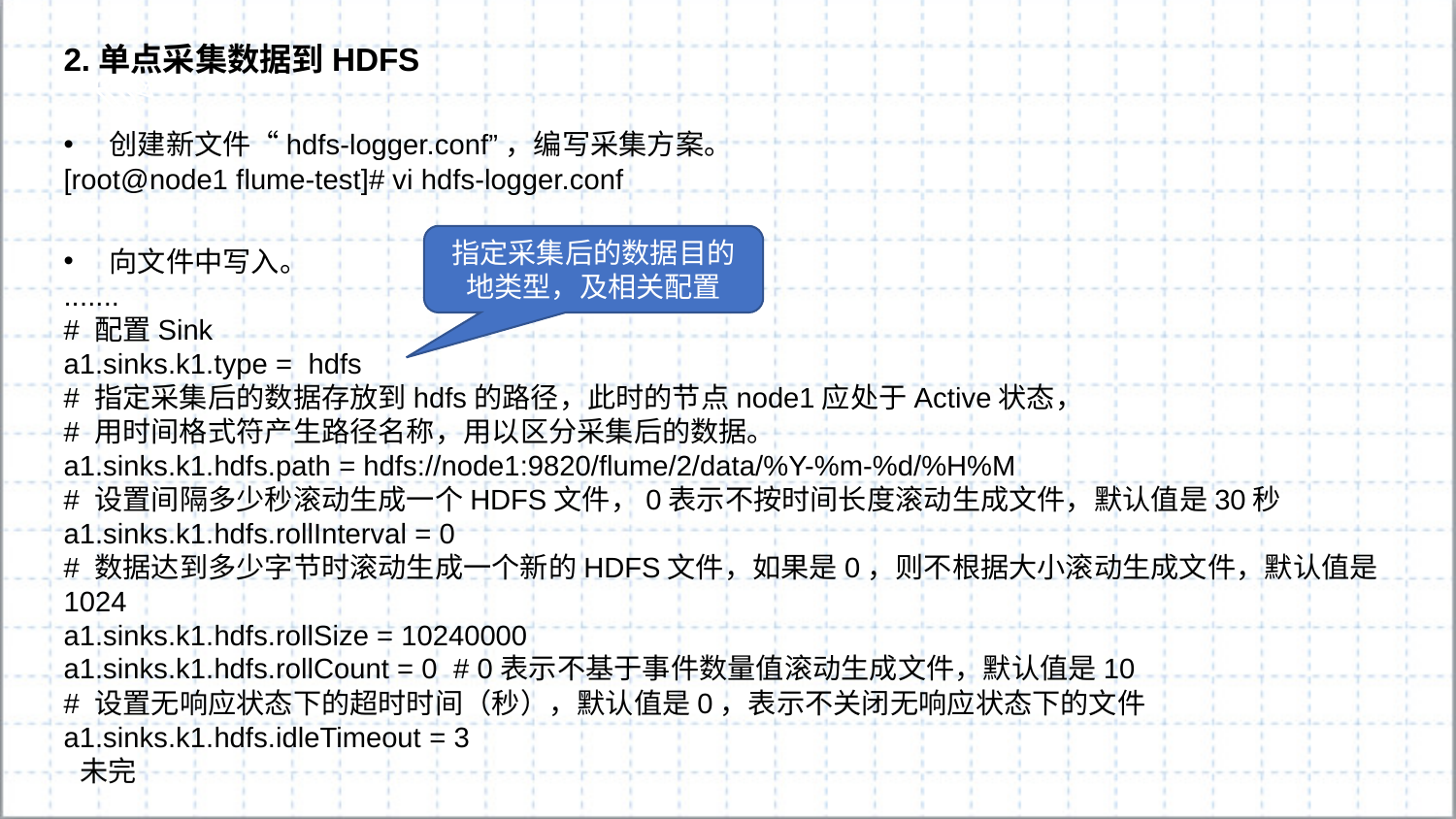

2.单点采集数据到HDFS
创建新文件“hdfs-logger.conf”，编写采集方案。
[root@node1 flume-test]# vi hdfs-logger.conf
指定采集后的数据目的地类型，及相关配置
向文件中写入。
.......
# 配置Sink
a1.sinks.k1.type =  hdfs
# 指定采集后的数据存放到hdfs的路径，此时的节点node1应处于Active状态，
# 用时间格式符产生路径名称，用以区分采集后的数据。
a1.sinks.k1.hdfs.path = hdfs://node1:9820/flume/2/data/%Y-%m-%d/%H%M
# 设置间隔多少秒滚动生成一个HDFS文件，0表示不按时间长度滚动生成文件，默认值是30秒
a1.sinks.k1.hdfs.rollInterval = 0
# 数据达到多少字节时滚动生成一个新的HDFS文件，如果是0，则不根据大小滚动生成文件，默认值是1024
a1.sinks.k1.hdfs.rollSize = 10240000
a1.sinks.k1.hdfs.rollCount = 0  # 0表示不基于事件数量值滚动生成文件，默认值是10
# 设置无响应状态下的超时时间（秒），默认值是0，表示不关闭无响应状态下的文件
a1.sinks.k1.hdfs.idleTimeout = 3
未完